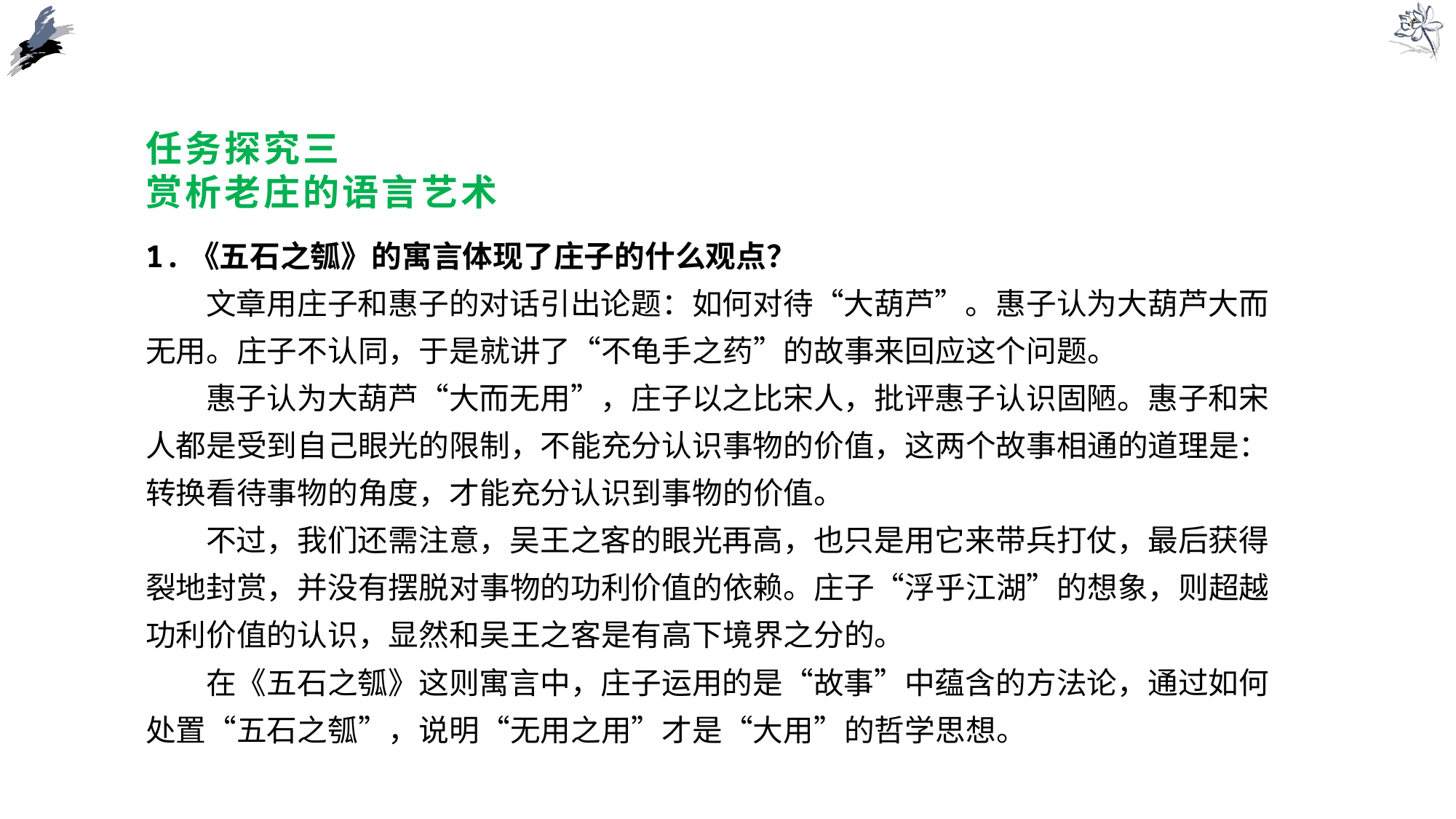

# 任务探究三 赏析老庄的语言艺术
1.《五石之瓠》的寓言体现了庄子的什么观点？
文章用庄子和惠子的对话引出论题：如何对待“大葫芦”。惠子认为大葫芦大而无用。庄子不认同，于是就讲了“不龟手之药”的故事来回应这个问题。
惠子认为大葫芦“大而无用”，庄子以之比宋人，批评惠子认识固陋。惠子和宋人都是受到自己眼光的限制，不能充分认识事物的价值，这两个故事相通的道理是：转换看待事物的角度，才能充分认识到事物的价值。
不过，我们还需注意，吴王之客的眼光再高，也只是用它来带兵打仗，最后获得裂地封赏，并没有摆脱对事物的功利价值的依赖。庄子“浮乎江湖”的想象，则超越功利价值的认识，显然和吴王之客是有高下境界之分的。
在《五石之瓠》这则寓言中，庄子运用的是“故事”中蕴含的方法论，通过如何处置“五石之瓠”，说明“无用之用”才是“大用”的哲学思想。